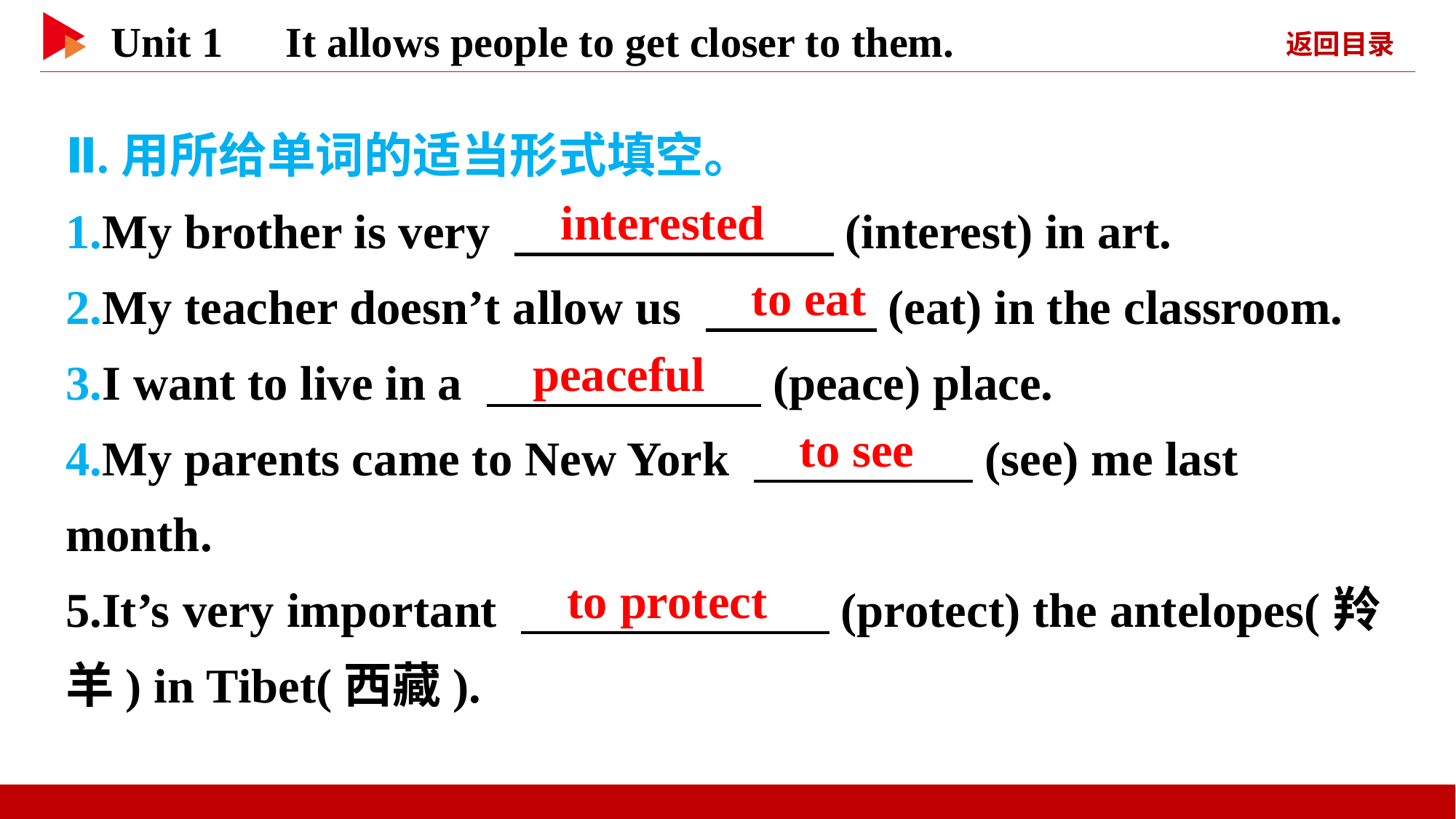

Ⅱ.用所给单词的适当形式填空。
1.My brother is very 　                    　(interest) in art.
2.My teacher doesn’t allow us 　           (eat) in the classroom.
3.I want to live in a 　                　(peace) place.
4.My parents came to New York 　           　(see) me last month.
5.It’s very important 　                   　(protect) the antelopes(羚羊) in Tibet(西藏).
　interested
　to eat
　peaceful
　to see
　to protect